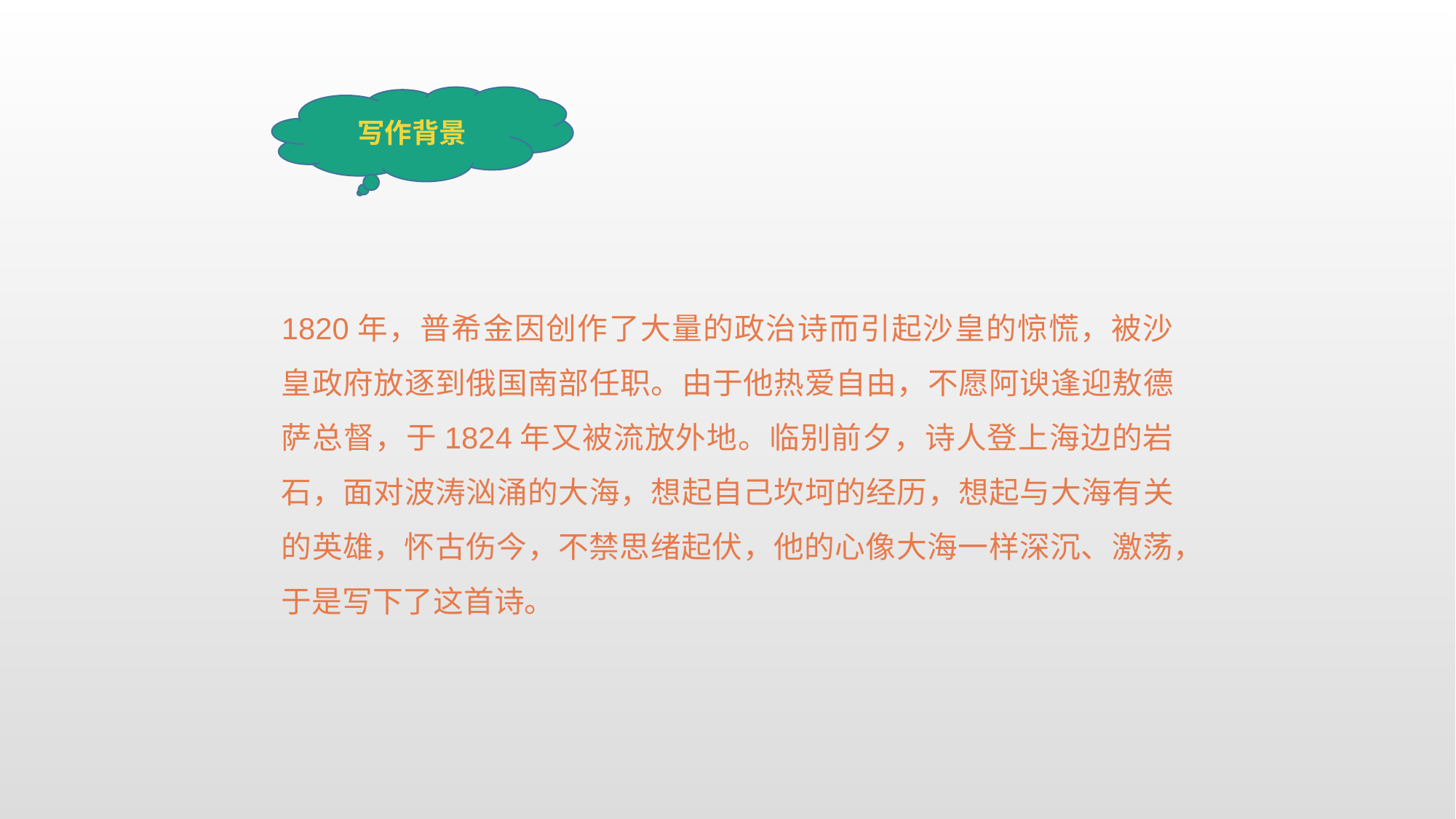

写作背景
1820年，普希金因创作了大量的政治诗而引起沙皇的惊慌，被沙皇政府放逐到俄国南部任职。由于他热爱自由，不愿阿谀逢迎敖德萨总督，于1824年又被流放外地。临别前夕，诗人登上海边的岩石，面对波涛汹涌的大海，想起自己坎坷的经历，想起与大海有关的英雄，怀古伤今，不禁思绪起伏，他的心像大海一样深沉、激荡，于是写下了这首诗。